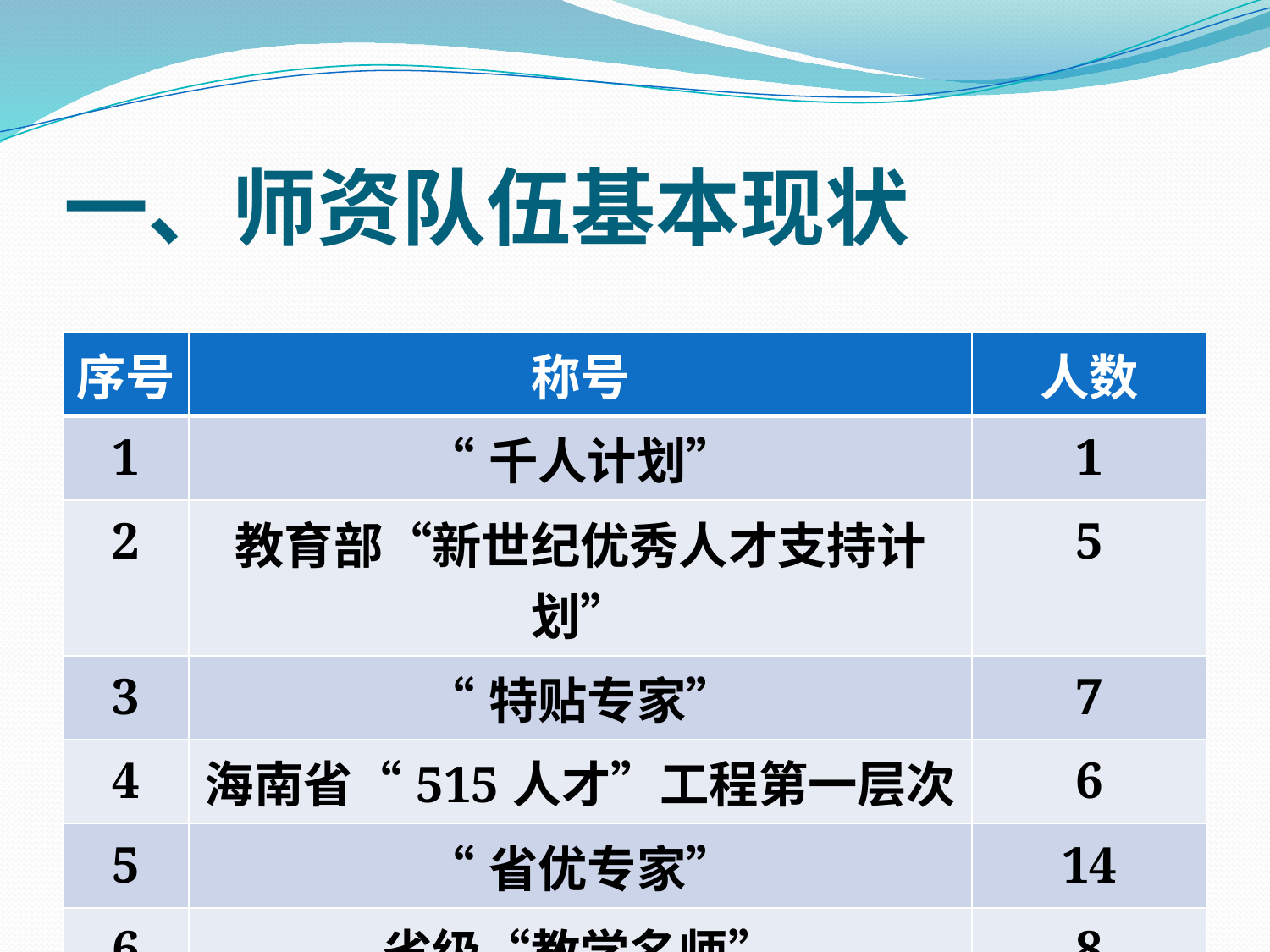

# 一、师资队伍基本现状
| 序号 | 称号 | 人数 |
| --- | --- | --- |
| 1 | “千人计划” | 1 |
| 2 | 教育部“新世纪优秀人才支持计划” | 5 |
| 3 | “特贴专家” | 7 |
| 4 | 海南省“515人才”工程第一层次 | 6 |
| 5 | “省优专家” | 14 |
| 6 | 省级“教学名师” | 8 |